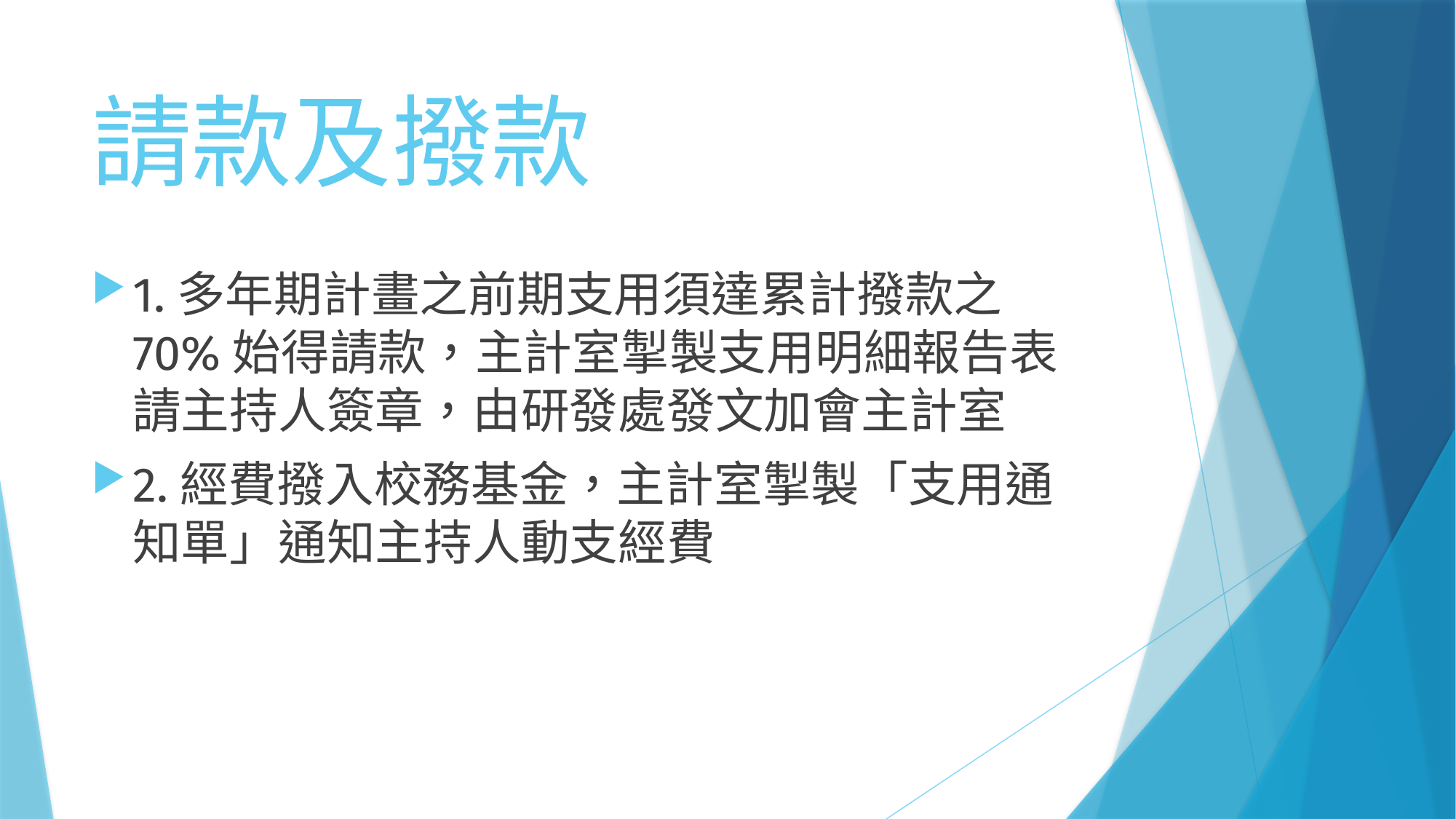

# 請款及撥款
1.多年期計畫之前期支用須達累計撥款之70%始得請款，主計室掣製支用明細報告表請主持人簽章，由研發處發文加會主計室
2.經費撥入校務基金，主計室掣製「支用通知單」通知主持人動支經費